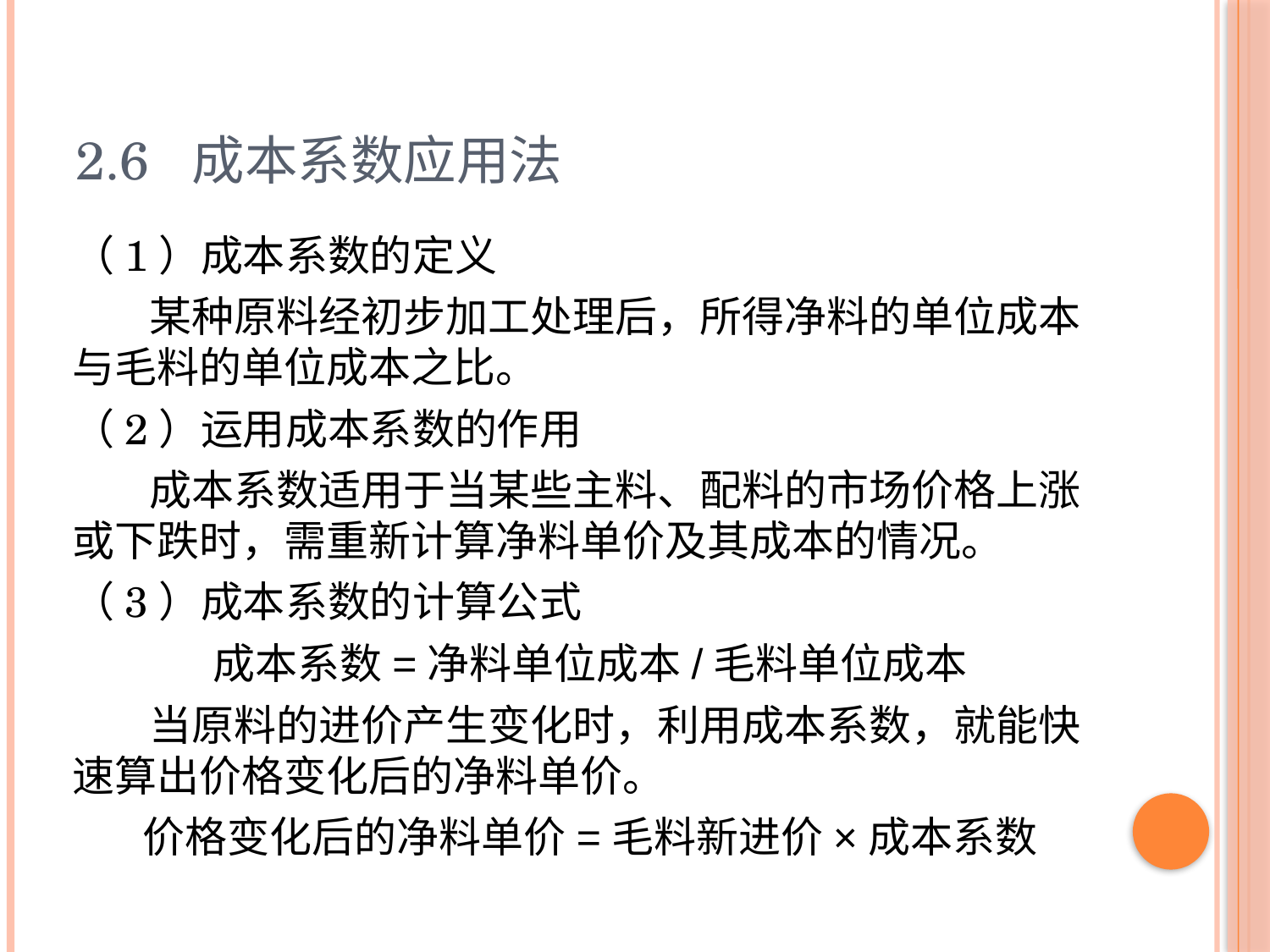

# 2.6  成本系数应用法
（1）成本系数的定义
       某种原料经初步加工处理后，所得净料的单位成本与毛料的单位成本之比。
（2）运用成本系数的作用
       成本系数适用于当某些主料、配料的市场价格上涨或下跌时，需重新计算净料单价及其成本的情况。
（3）成本系数的计算公式
成本系数=净料单位成本/毛料单位成本
       当原料的进价产生变化时，利用成本系数，就能快速算出价格变化后的净料单价。
价格变化后的净料单价=毛料新进价×成本系数